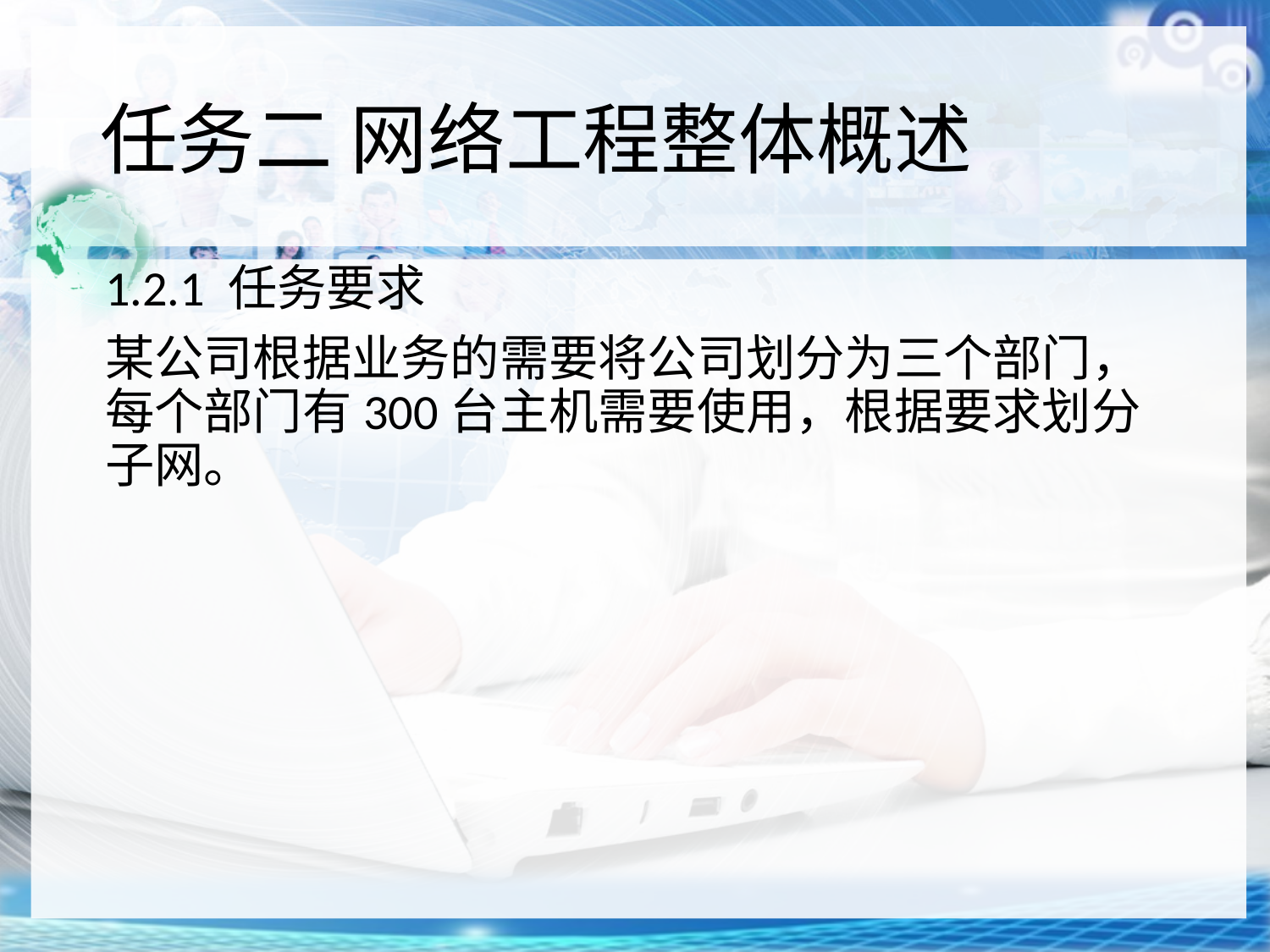

任务二 网络工程整体概述
1.2.1 任务要求
某公司根据业务的需要将公司划分为三个部门，每个部门有300台主机需要使用，根据要求划分子网。